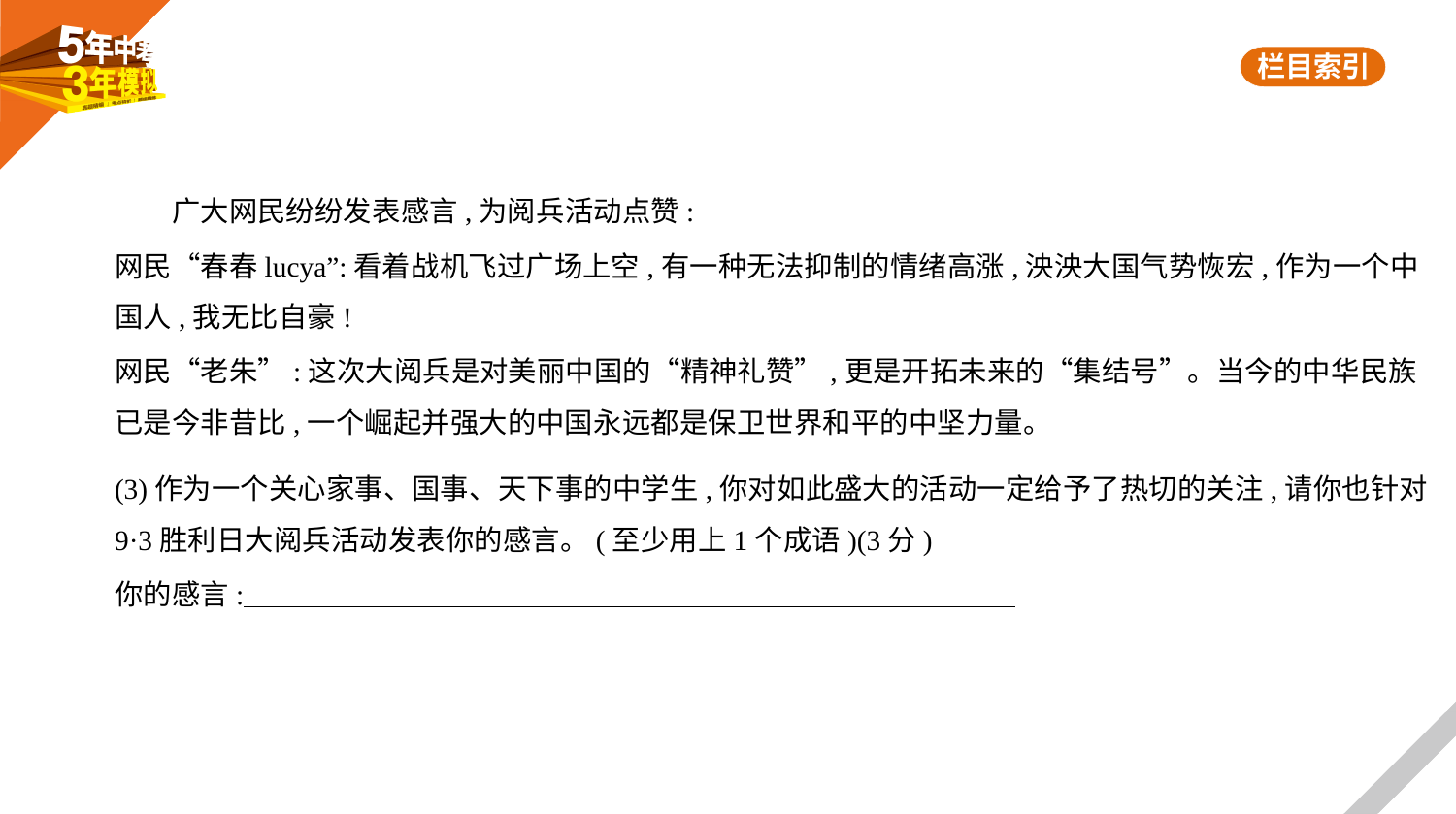

广大网民纷纷发表感言,为阅兵活动点赞:
网民“春春lucya”:看着战机飞过广场上空,有一种无法抑制的情绪高涨,泱泱大国气势恢宏,作为一个中
国人,我无比自豪!
网民“老朱”:这次大阅兵是对美丽中国的“精神礼赞”,更是开拓未来的“集结号”。当今的中华民族
已是今非昔比,一个崛起并强大的中国永远都是保卫世界和平的中坚力量。
(3)作为一个关心家事、国事、天下事的中学生,你对如此盛大的活动一定给予了热切的关注,请你也针对
9·3胜利日大阅兵活动发表你的感言。(至少用上1个成语)(3分)
你的感言: